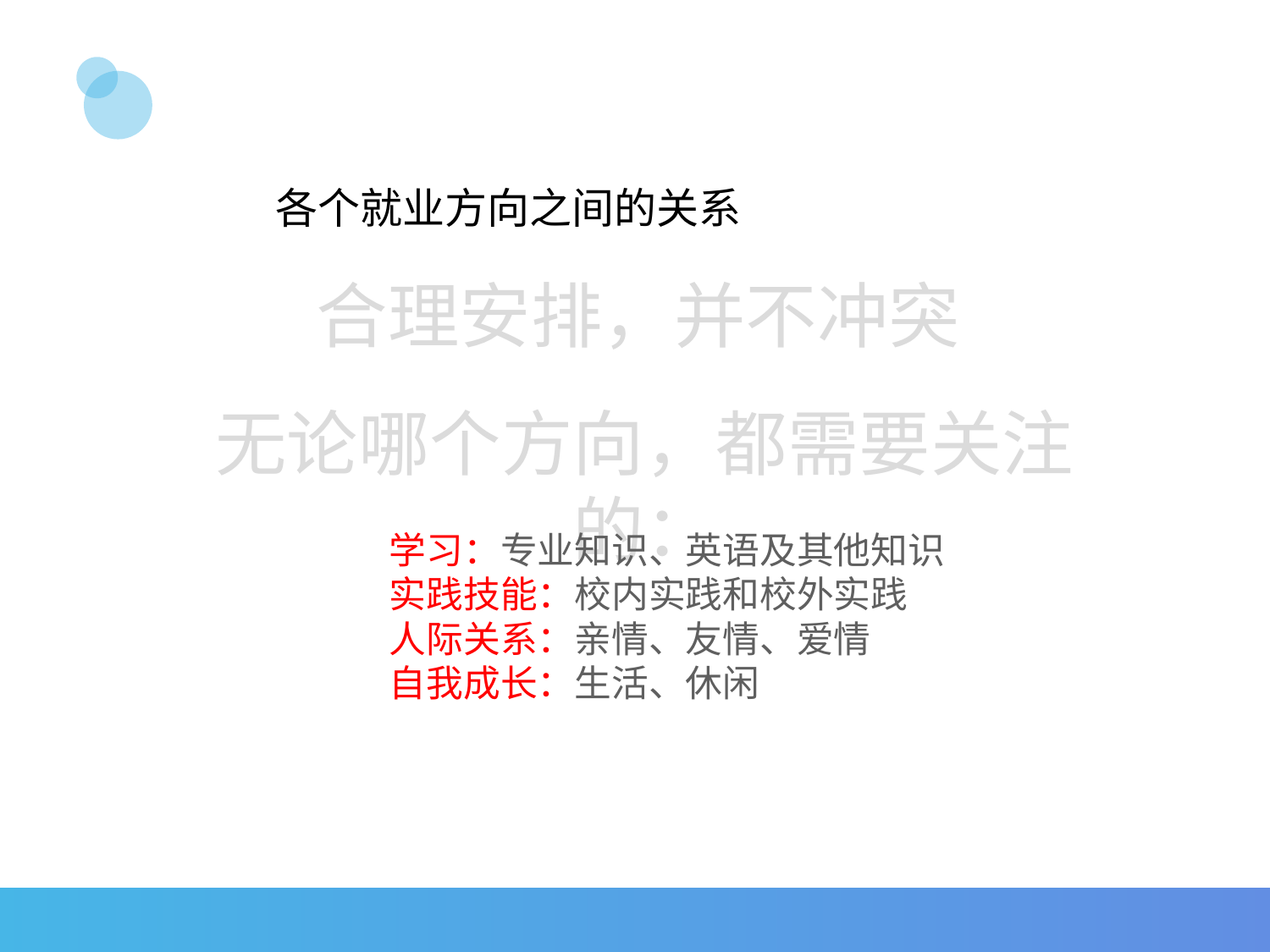

# 各个就业方向之间的关系
合理安排，并不冲突
无论哪个方向，都需要关注的：

学习：专业知识、英语及其他知识
实践技能：校内实践和校外实践
人际关系：亲情、友情、爱情
自我成长：生活、休闲